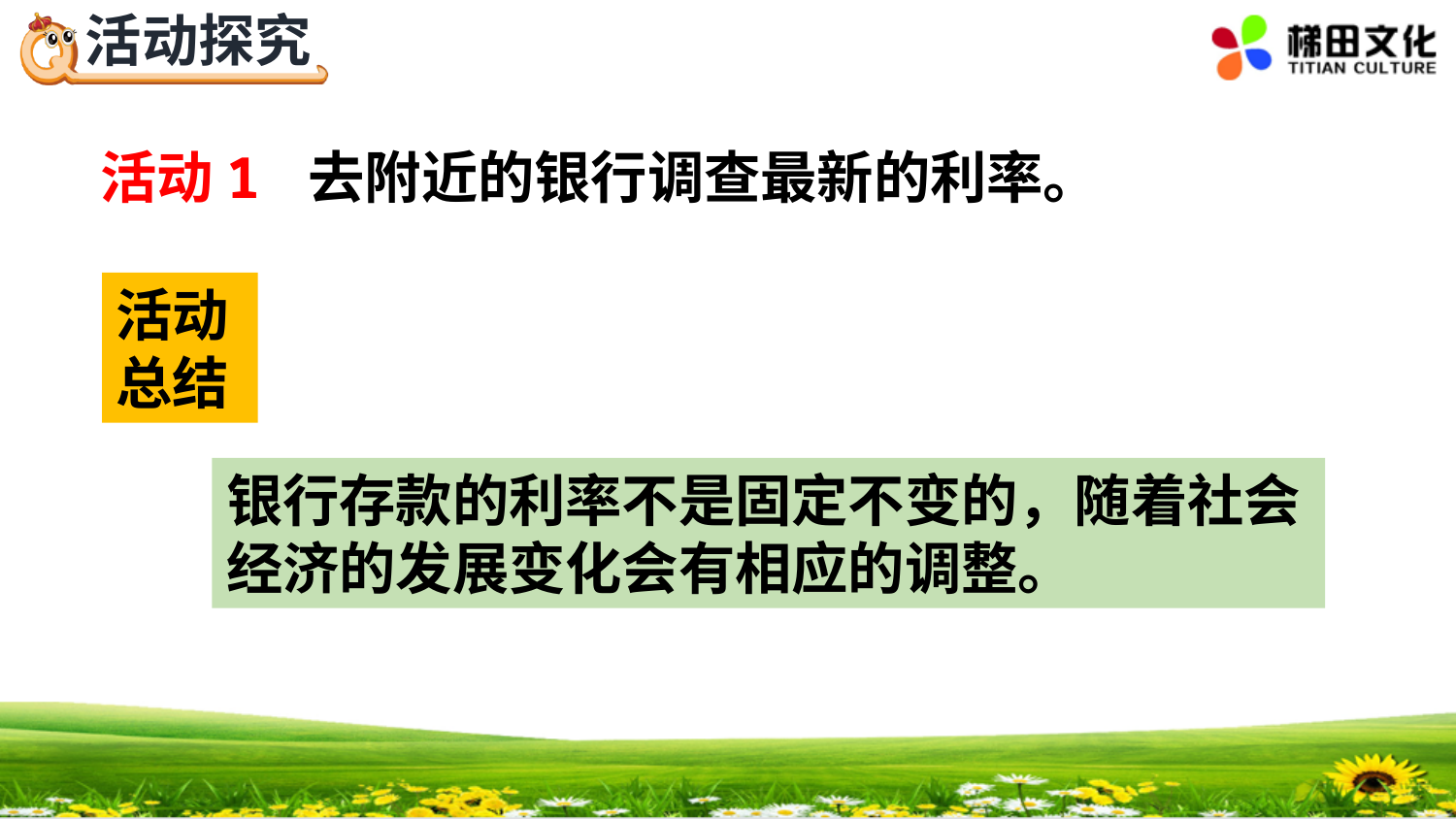

活动1 去附近的银行调查最新的利率。
活动总结
银行存款的利率不是固定不变的，随着社会经济的发展变化会有相应的调整。